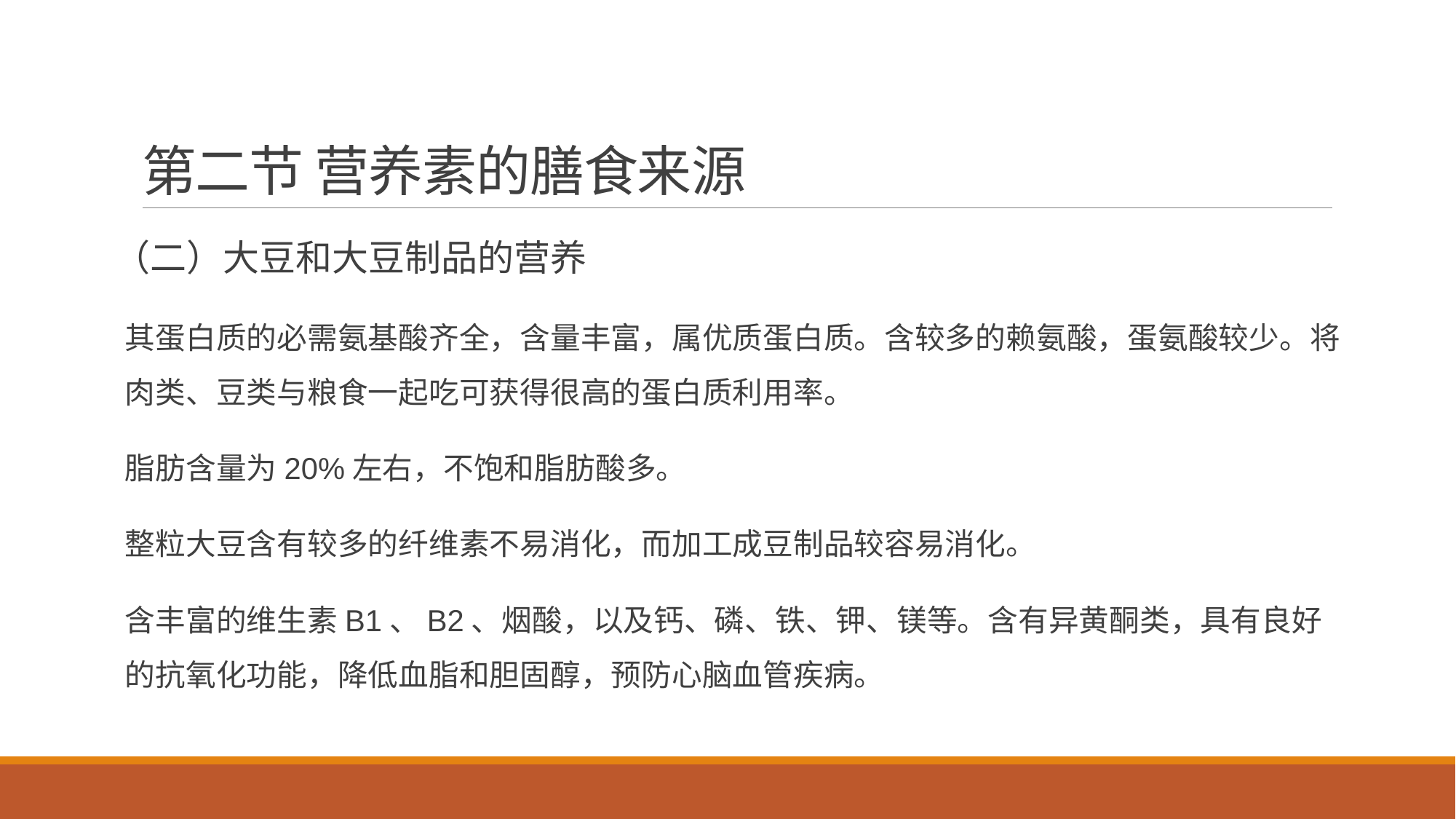

# 第二节 营养素的膳食来源
（二）大豆和大豆制品的营养
其蛋白质的必需氨基酸齐全，含量丰富，属优质蛋白质。含较多的赖氨酸，蛋氨酸较少。将肉类、豆类与粮食一起吃可获得很高的蛋白质利用率。
脂肪含量为20%左右，不饱和脂肪酸多。
整粒大豆含有较多的纤维素不易消化，而加工成豆制品较容易消化。
含丰富的维生素B1、B2、烟酸，以及钙、磷、铁、钾、镁等。含有异黄酮类，具有良好的抗氧化功能，降低血脂和胆固醇，预防心脑血管疾病。